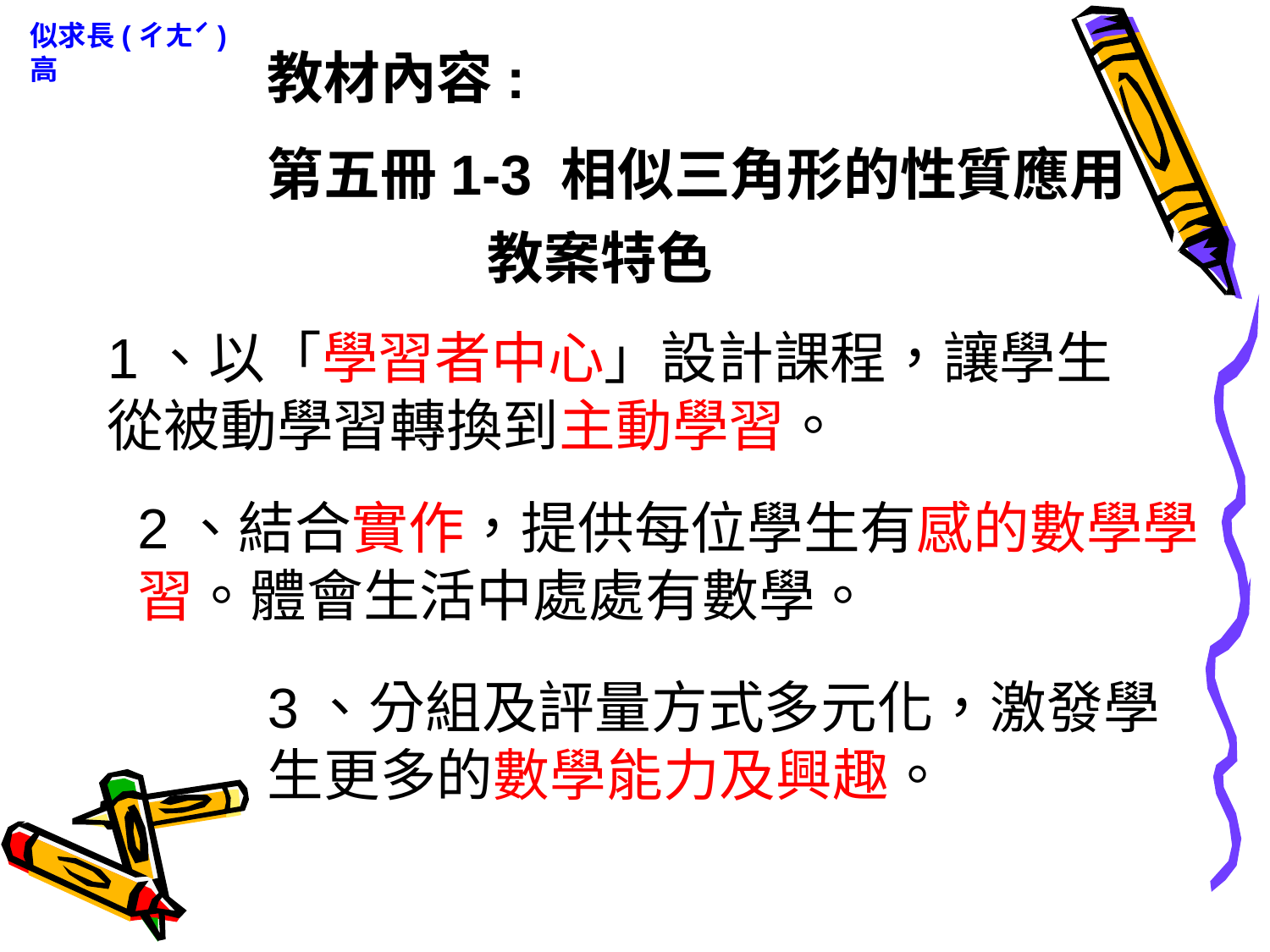

似求長(ㄔㄤˊ)高
教材內容:
第五冊1-3 相似三角形的性質應用
教案特色
1、以「學習者中心」設計課程，讓學生從被動學習轉換到主動學習。

2、結合實作，提供每位學生有感的數學學習。體會生活中處處有數學。
3、分組及評量方式多元化，激發學生更多的數學能力及興趣。